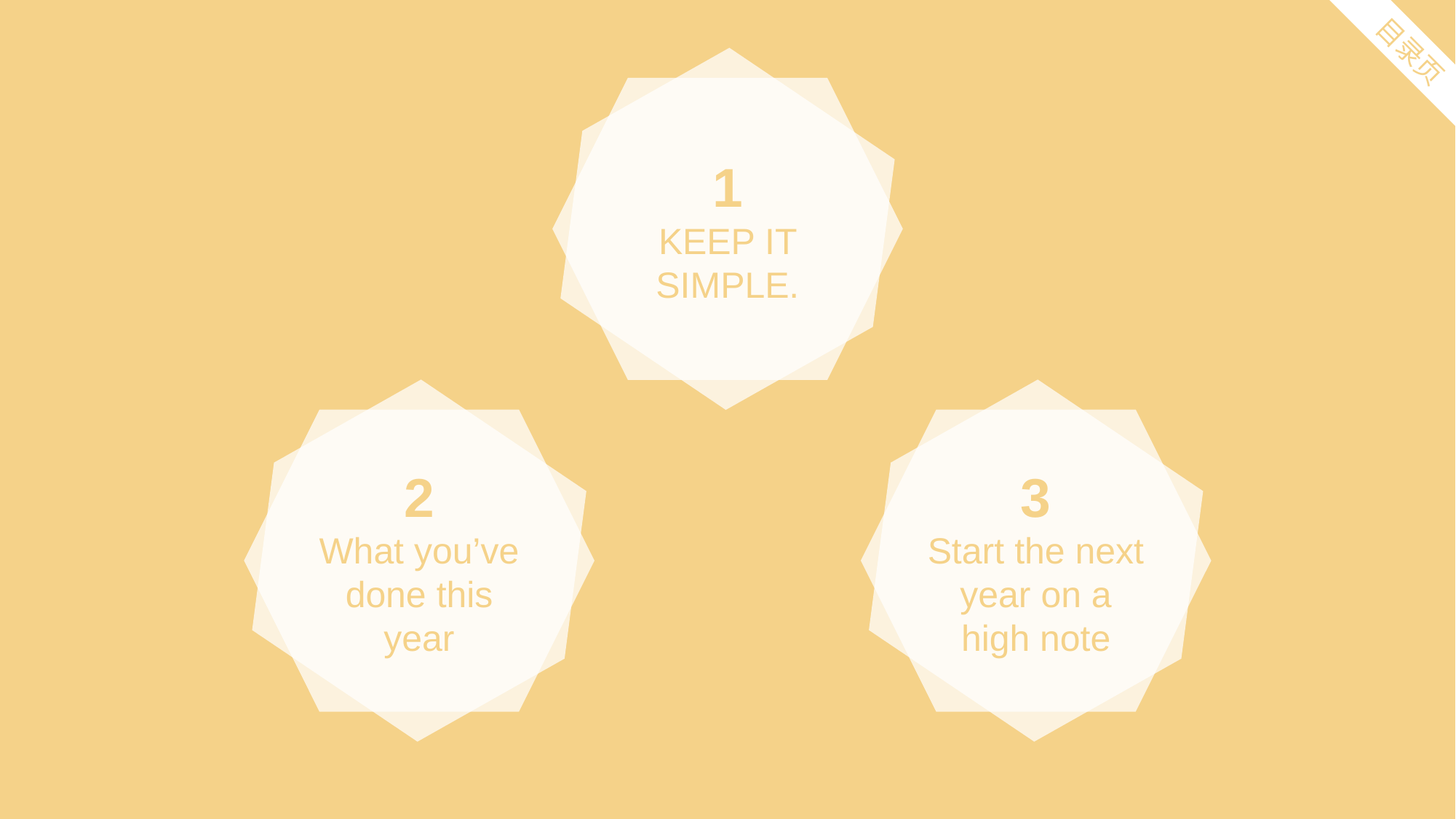

目录页
1
KEEP IT SIMPLE.

2
What you’ve done this year

3
Start the next year on a high note